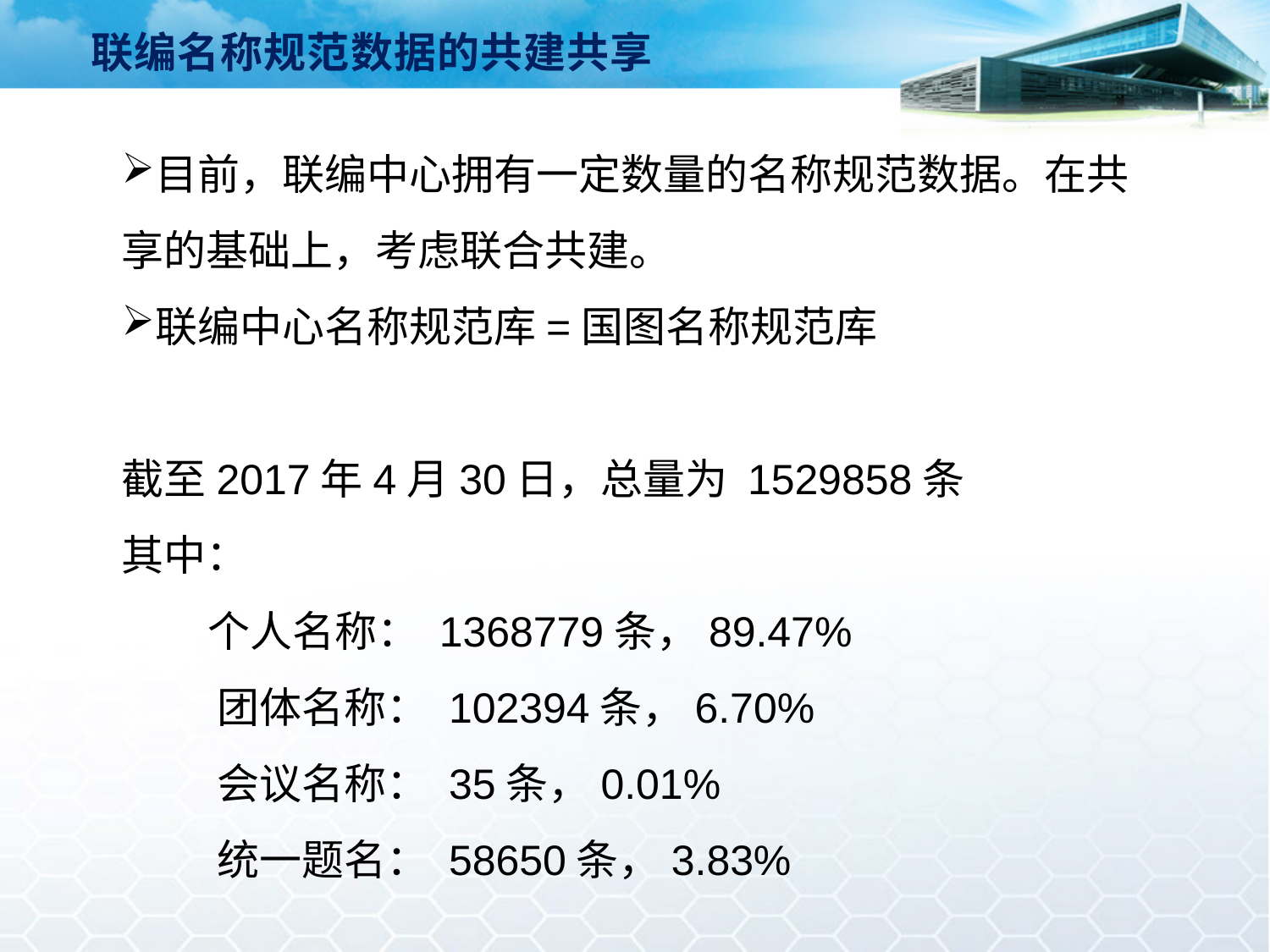

联编名称规范数据的共建共享
目前，联编中心拥有一定数量的名称规范数据。在共享的基础上，考虑联合共建。
联编中心名称规范库=国图名称规范库

截至2017年4月30日，总量为 1529858条
其中：
        个人名称： 1368779条，89.47%
         团体名称： 102394条，6.70%
         会议名称： 35条，0.01%
         统一题名： 58650条，3.83%